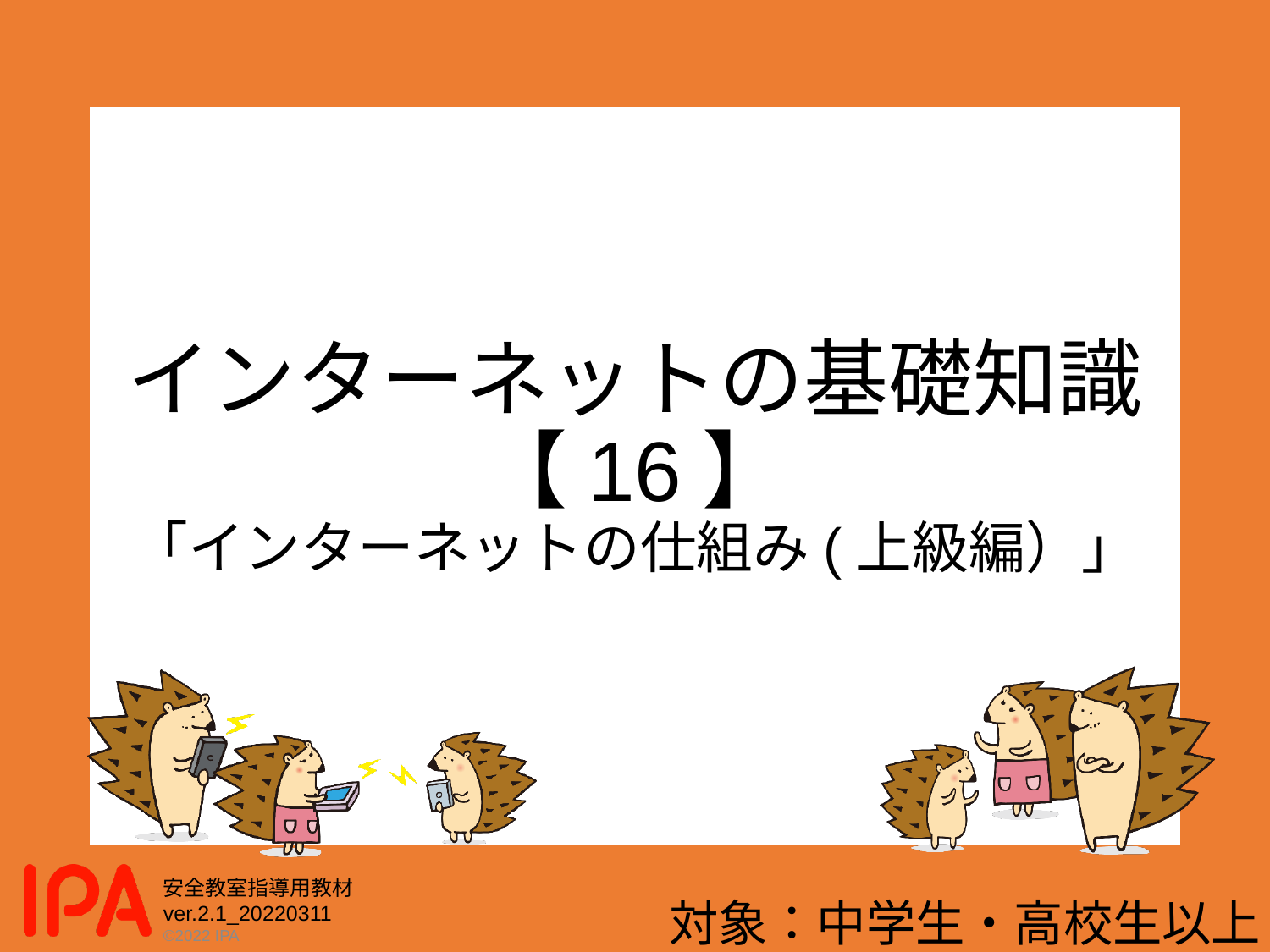

# インターネットの基礎知識【16】 「インターネットの仕組み(上級編）」
対象：中学生・高校生以上